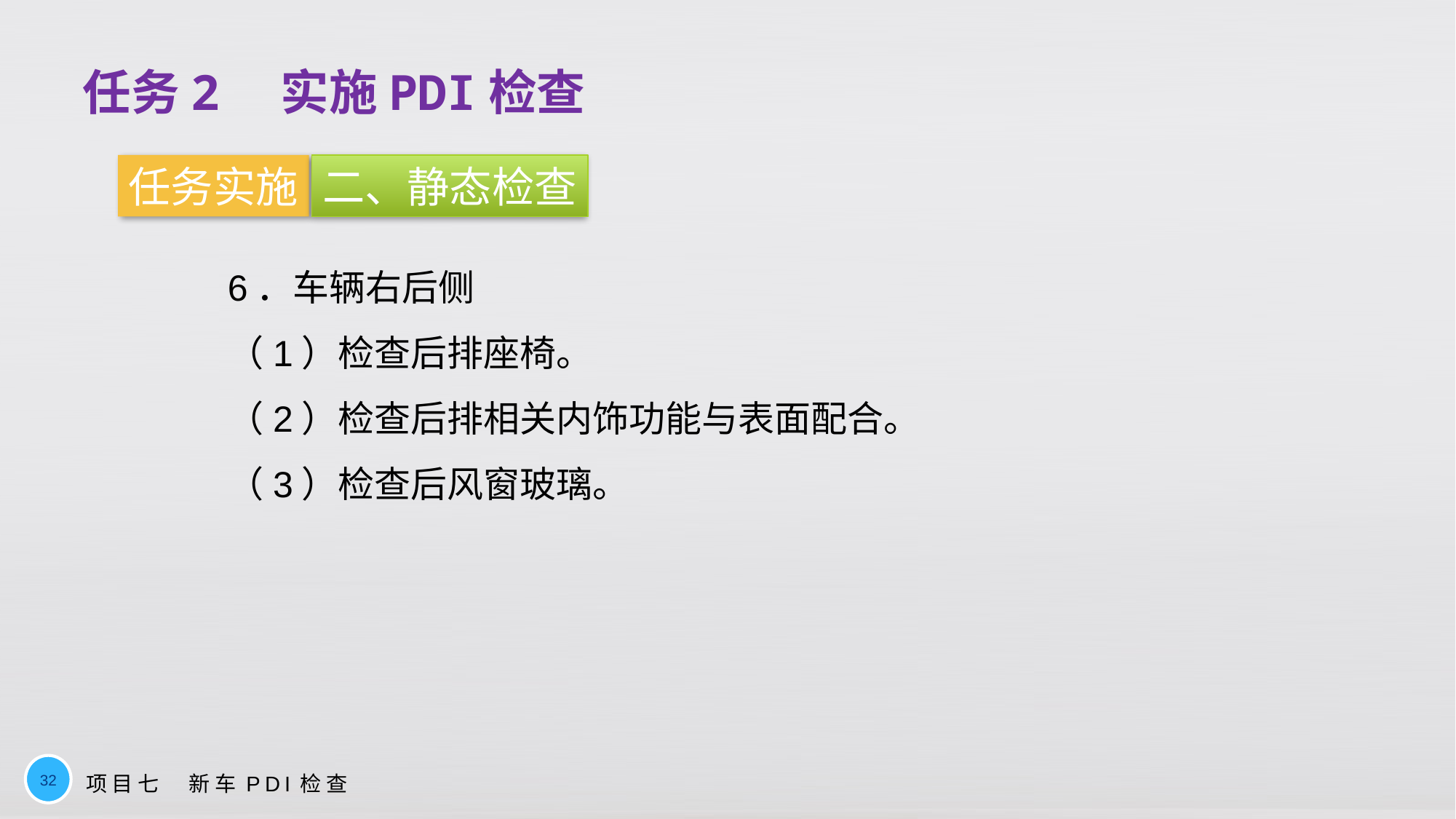

任务2　实施PDI检查
任务实施
二、静态检查
6．车辆右后侧
（1）检查后排座椅。
（2）检查后排相关内饰功能与表面配合。
（3）检查后风窗玻璃。
32